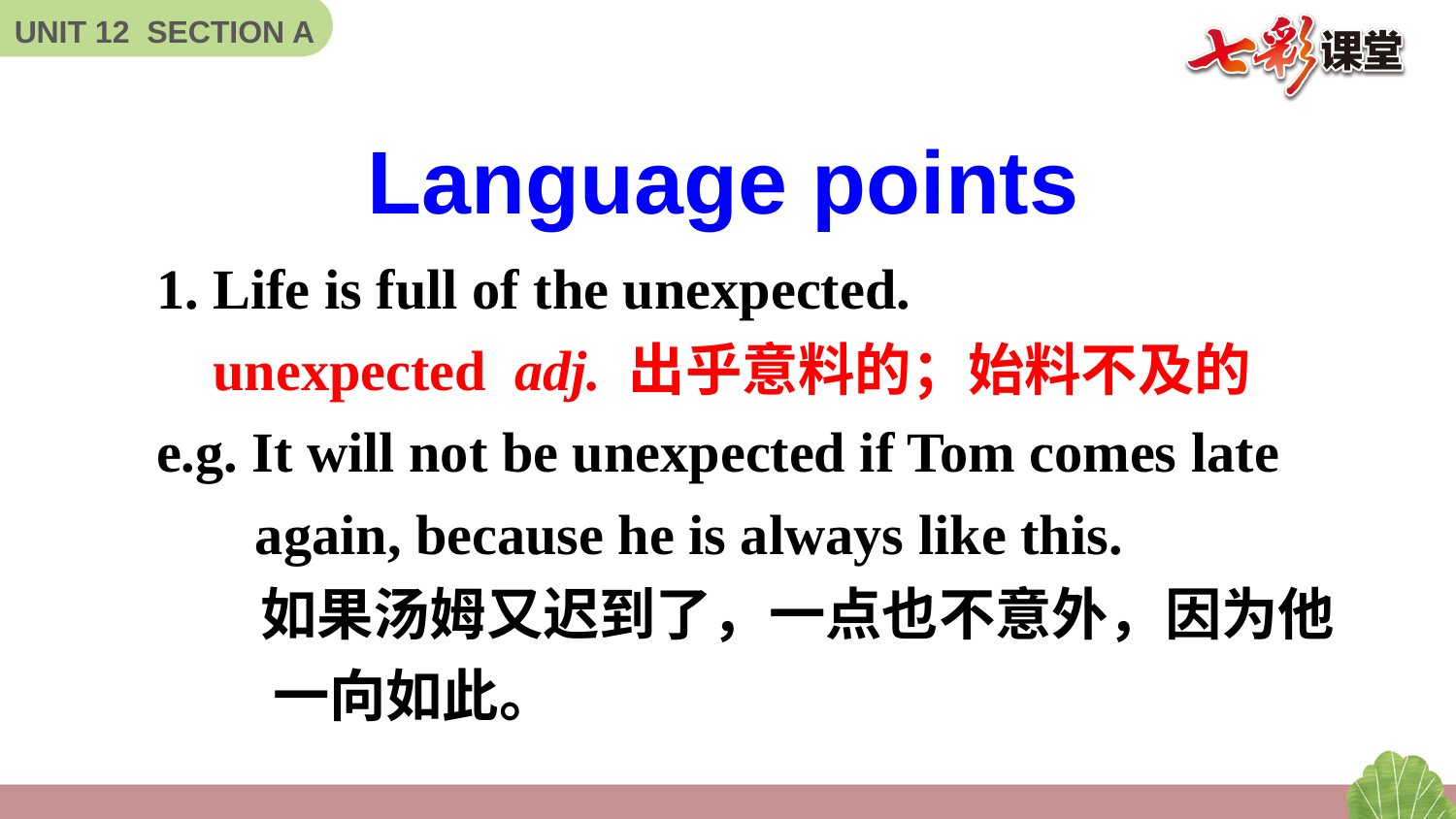

Language points
1. Life is full of the unexpected.
    unexpected  adj. 出乎意料的；始料不及的
e.g. It will not be unexpected if Tom comes late
       again, because he is always like this.
       如果汤姆又迟到了，一点也不意外，因为他
        一向如此。